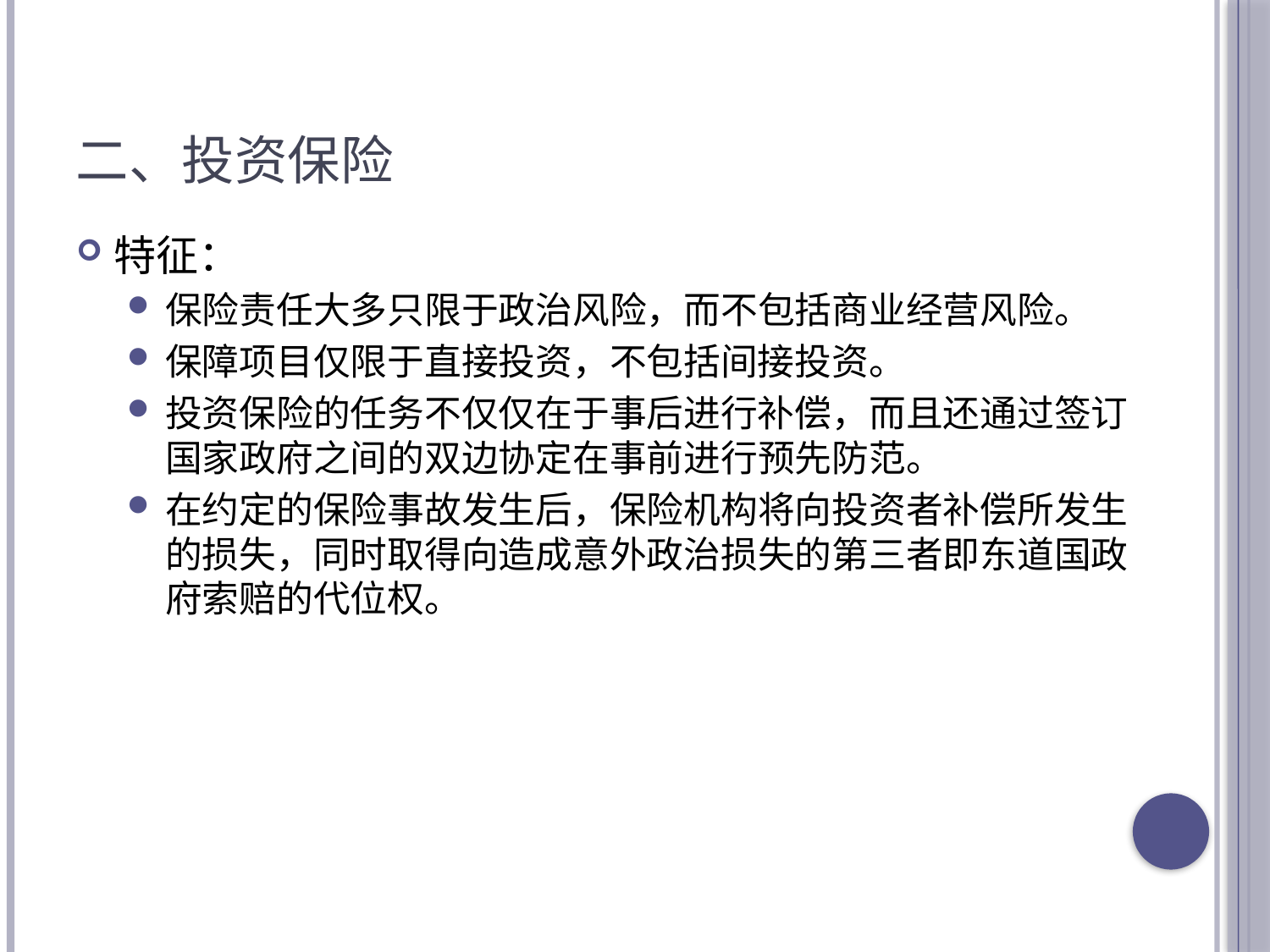

# 二、投资保险
特征：
保险责任大多只限于政治风险，而不包括商业经营风险。
保障项目仅限于直接投资，不包括间接投资。
投资保险的任务不仅仅在于事后进行补偿，而且还通过签订国家政府之间的双边协定在事前进行预先防范。
在约定的保险事故发生后，保险机构将向投资者补偿所发生的损失，同时取得向造成意外政治损失的第三者即东道国政府索赔的代位权。